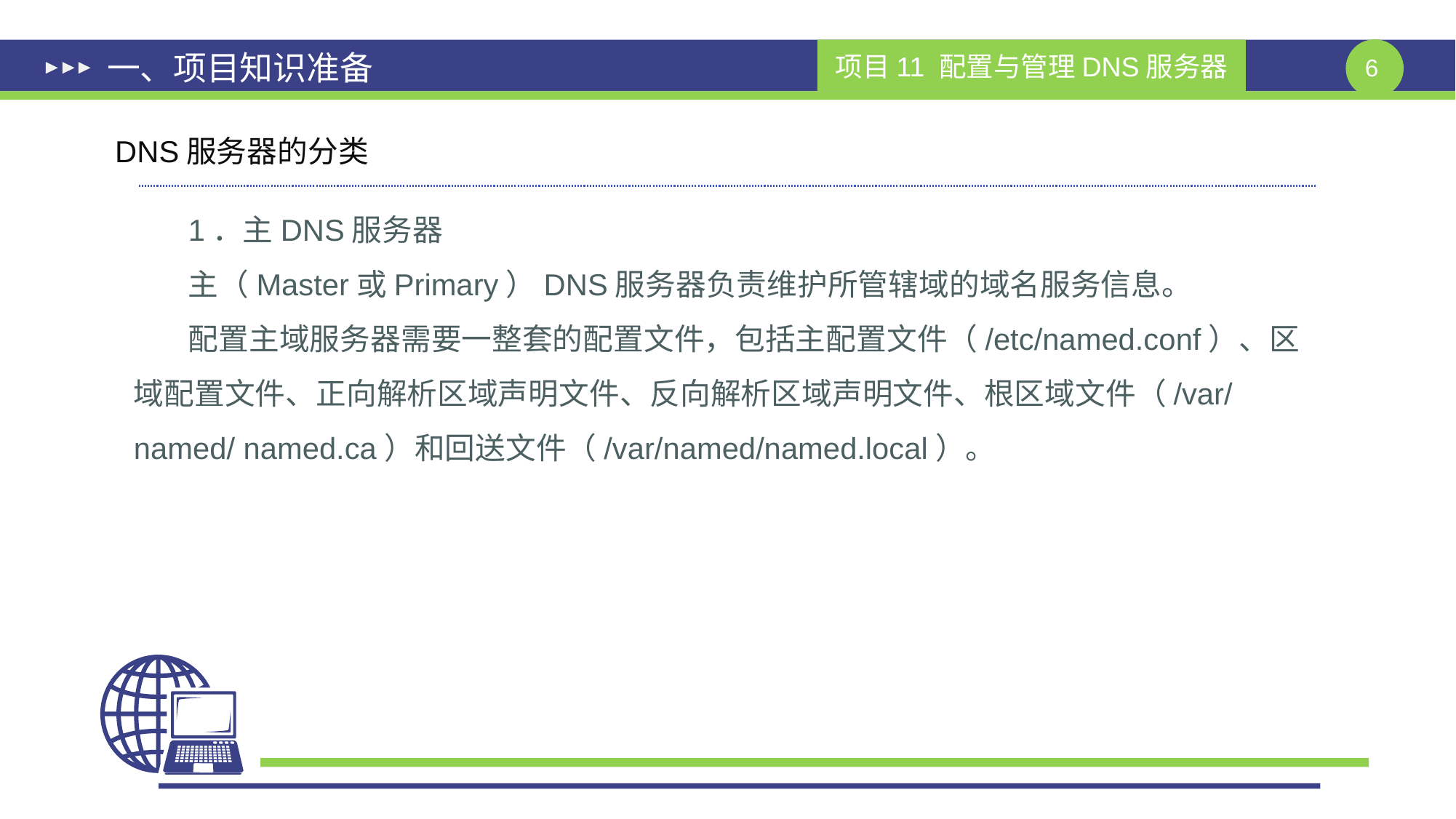

# 一、项目知识准备
DNS服务器的分类

1．主DNS服务器
主（Master或Primary）DNS服务器负责维护所管辖域的域名服务信息。
配置主域服务器需要一整套的配置文件，包括主配置文件（/etc/named.conf）、区域配置文件、正向解析区域声明文件、反向解析区域声明文件、根区域文件（/var/named/ named.ca）和回送文件（/var/named/named.local）。